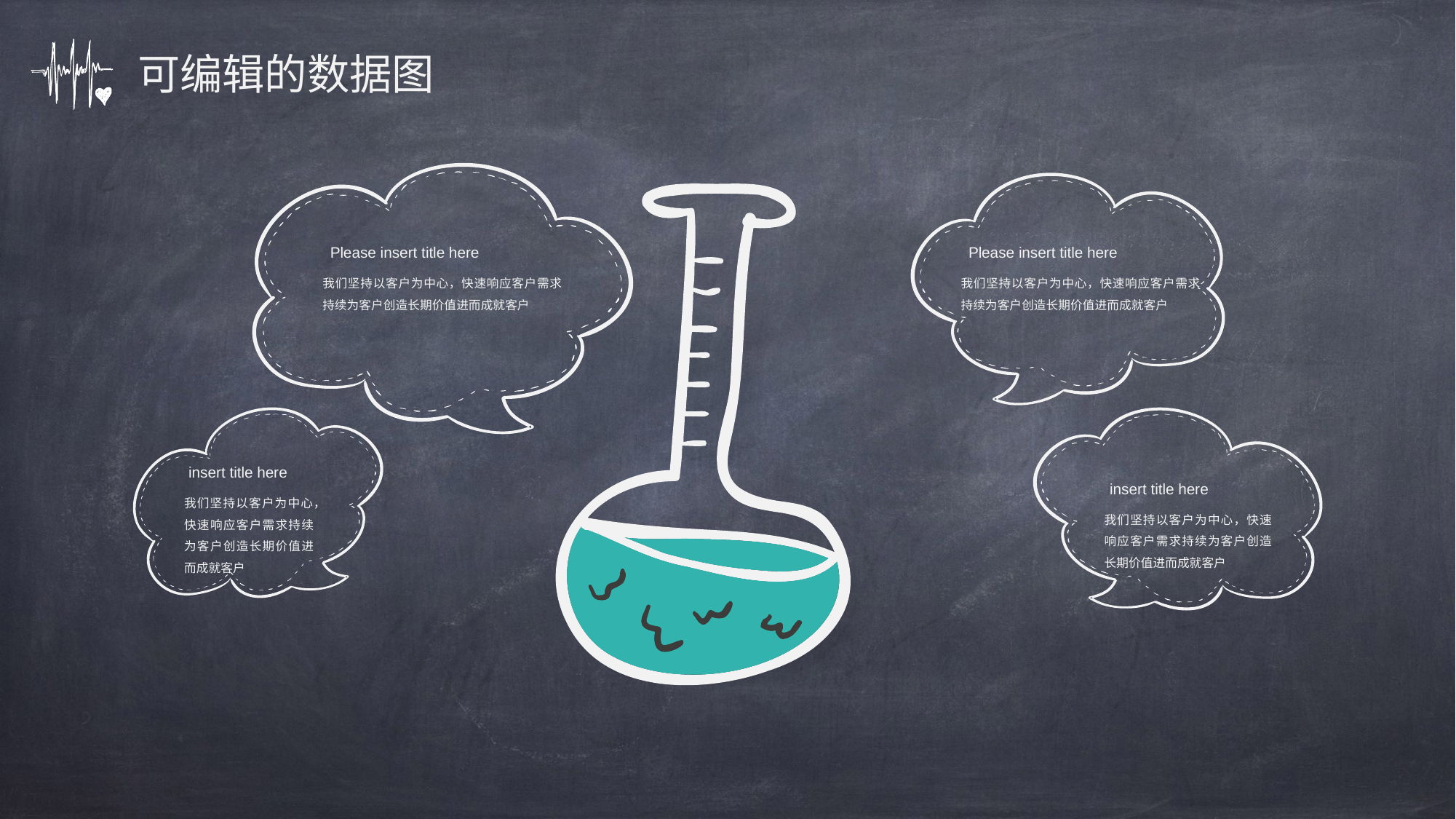

可编辑的数据图

Please insert title here
我们坚持以客户为中心，快速响应客户需求持续为客户创造长期价值进而成就客户

Please insert title here
我们坚持以客户为中心，快速响应客户需求持续为客户创造长期价值进而成就客户

insert title here
我们坚持以客户为中心，快速响应客户需求持续为客户创造长期价值进而成就客户

insert title here
我们坚持以客户为中心，快速响应客户需求持续为客户创造长期价值进而成就客户